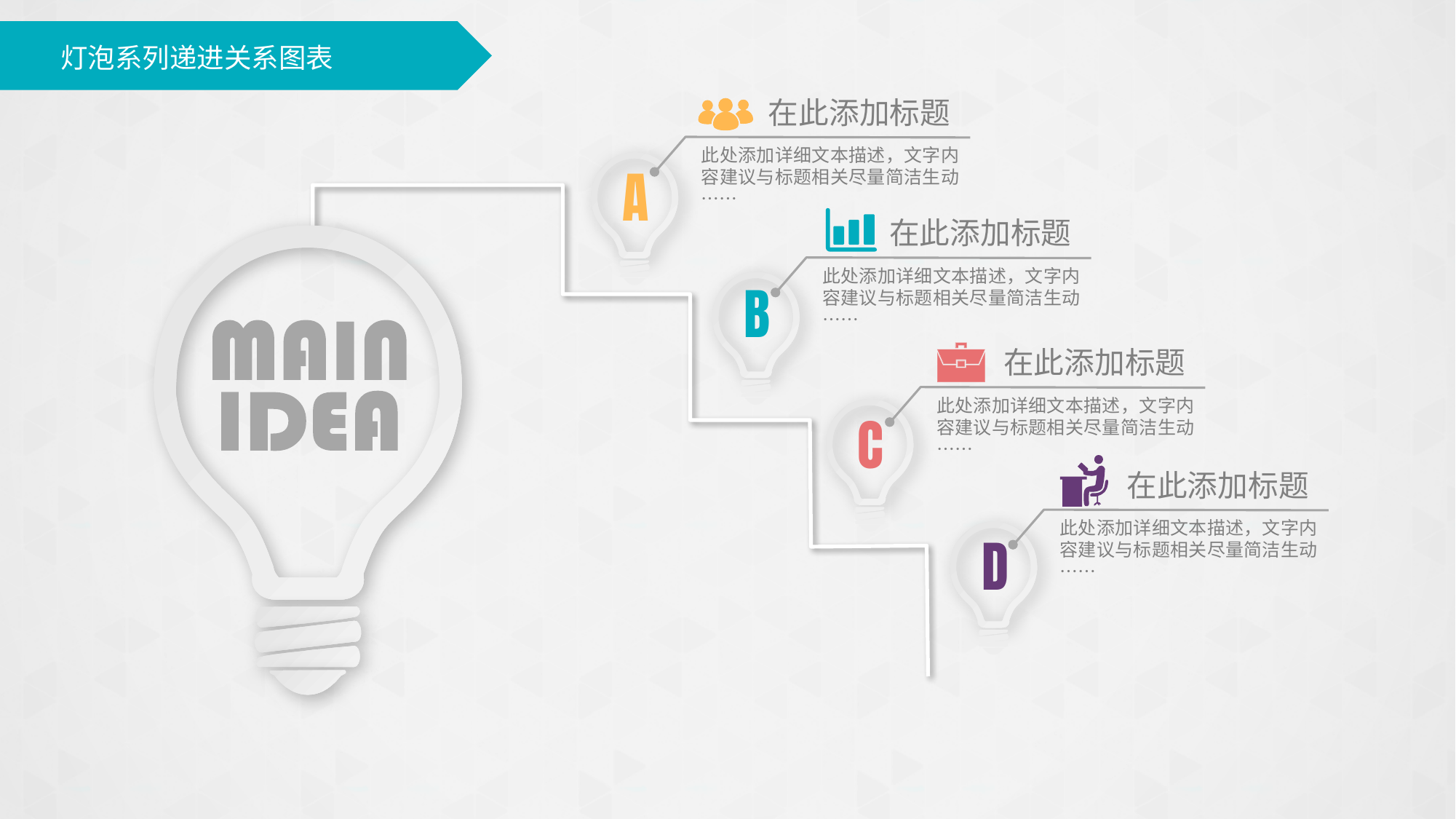

# 灯泡系列递进关系图表
在此添加标题

此处添加详细文本描述，文字内容建议与标题相关尽量简洁生动……

A

在此添加标题

此处添加详细文本描述，文字内容建议与标题相关尽量简洁生动……

B

在此添加标题

此处添加详细文本描述，文字内容建议与标题相关尽量简洁生动……

C

在此添加标题

此处添加详细文本描述，文字内容建议与标题相关尽量简洁生动……

D